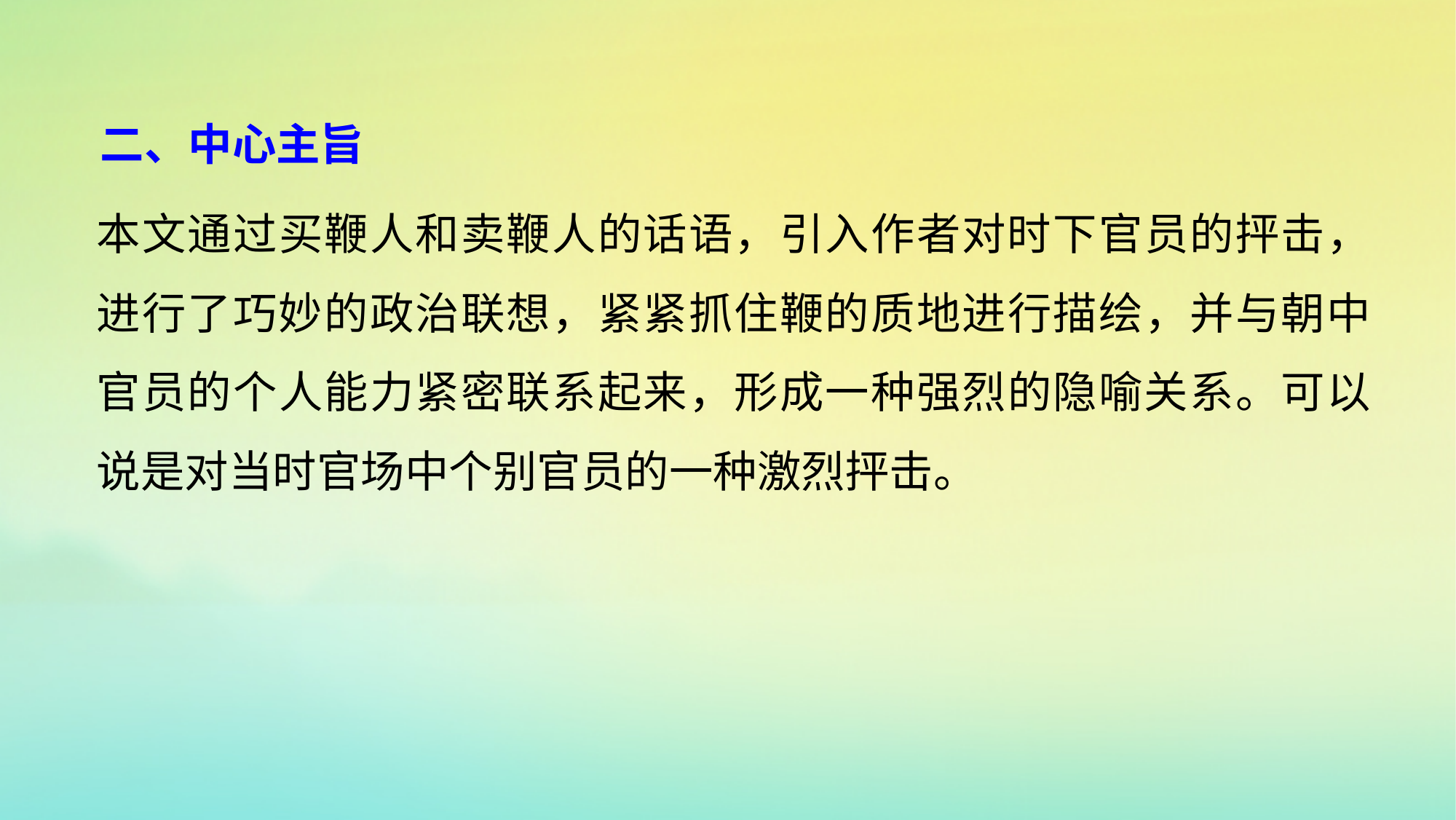

二、中心主旨
本文通过买鞭人和卖鞭人的话语，引入作者对时下官员的抨击，进行了巧妙的政治联想，紧紧抓住鞭的质地进行描绘，并与朝中官员的个人能力紧密联系起来，形成一种强烈的隐喻关系。可以说是对当时官场中个别官员的一种激烈抨击。